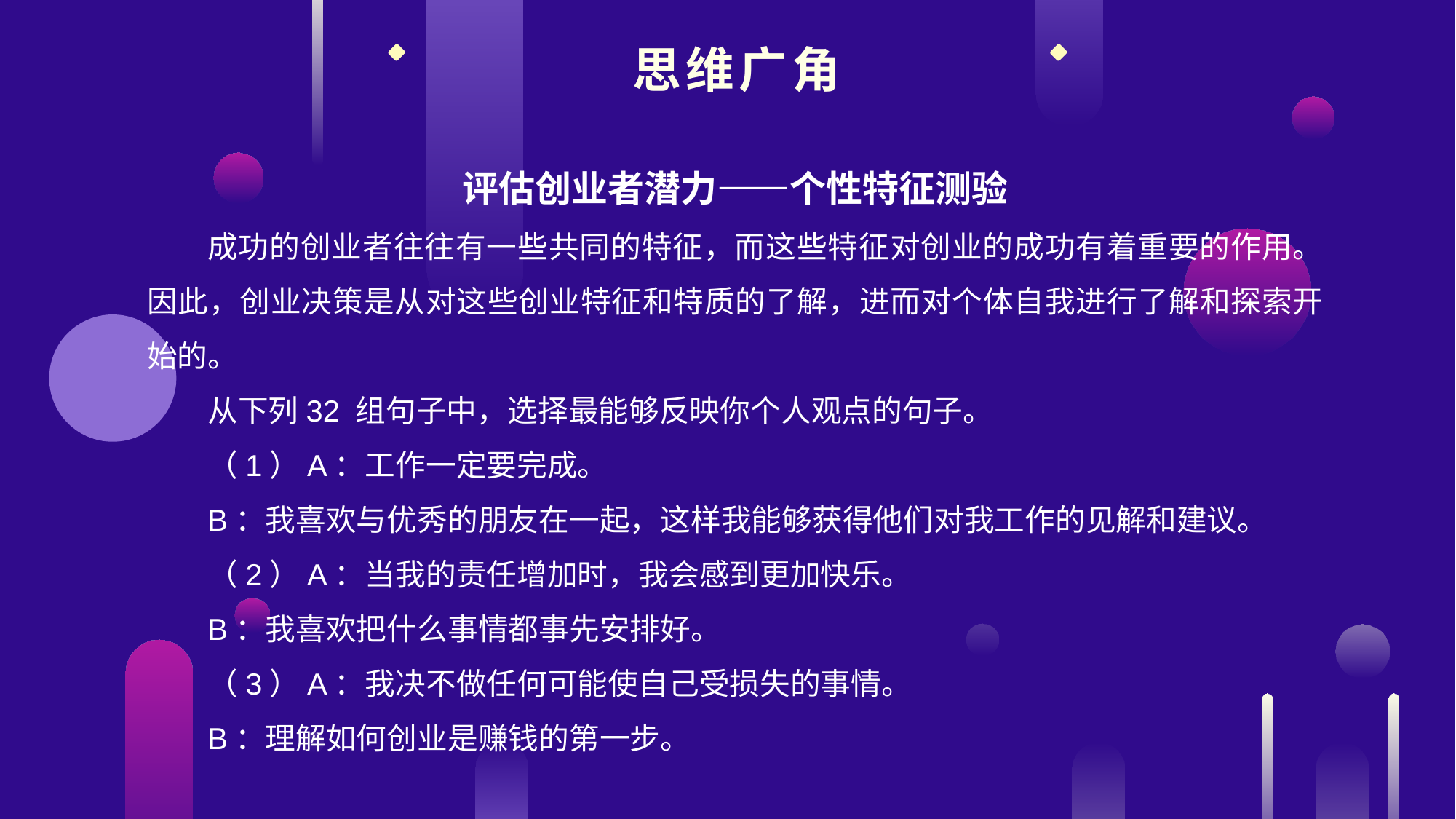

思维广角

评估创业者潜力——个性特征测验
成功的创业者往往有一些共同的特征，而这些特征对创业的成功有着重要的作用。因此，创业决策是从对这些创业特征和特质的了解，进而对个体自我进行了解和探索开始的。
从下列32 组句子中，选择最能够反映你个人观点的句子。
（1）A：工作一定要完成。
B：我喜欢与优秀的朋友在一起，这样我能够获得他们对我工作的见解和建议。
（2）A：当我的责任增加时，我会感到更加快乐。
B：我喜欢把什么事情都事先安排好。
（3）A：我决不做任何可能使自己受损失的事情。
B：理解如何创业是赚钱的第一步。